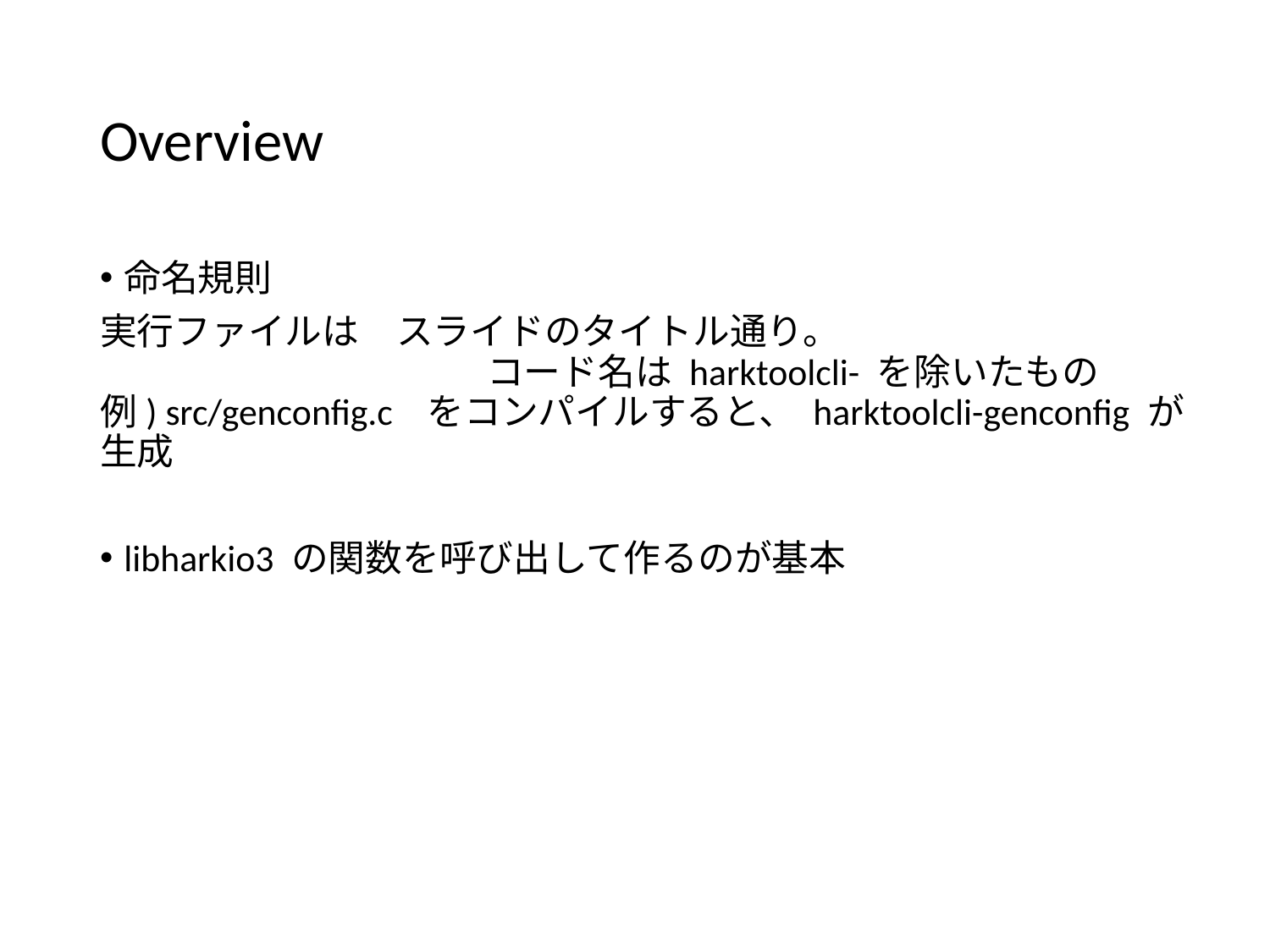

# Overview
命名規則
実行ファイルは　スライドのタイトル通り。
　　　　　　　　　　  コード名は harktoolcli- を除いたもの
例) src/genconfig.c   をコンパイルすると、 harktoolcli-genconfig が生成

libharkio3 の関数を呼び出して作るのが基本